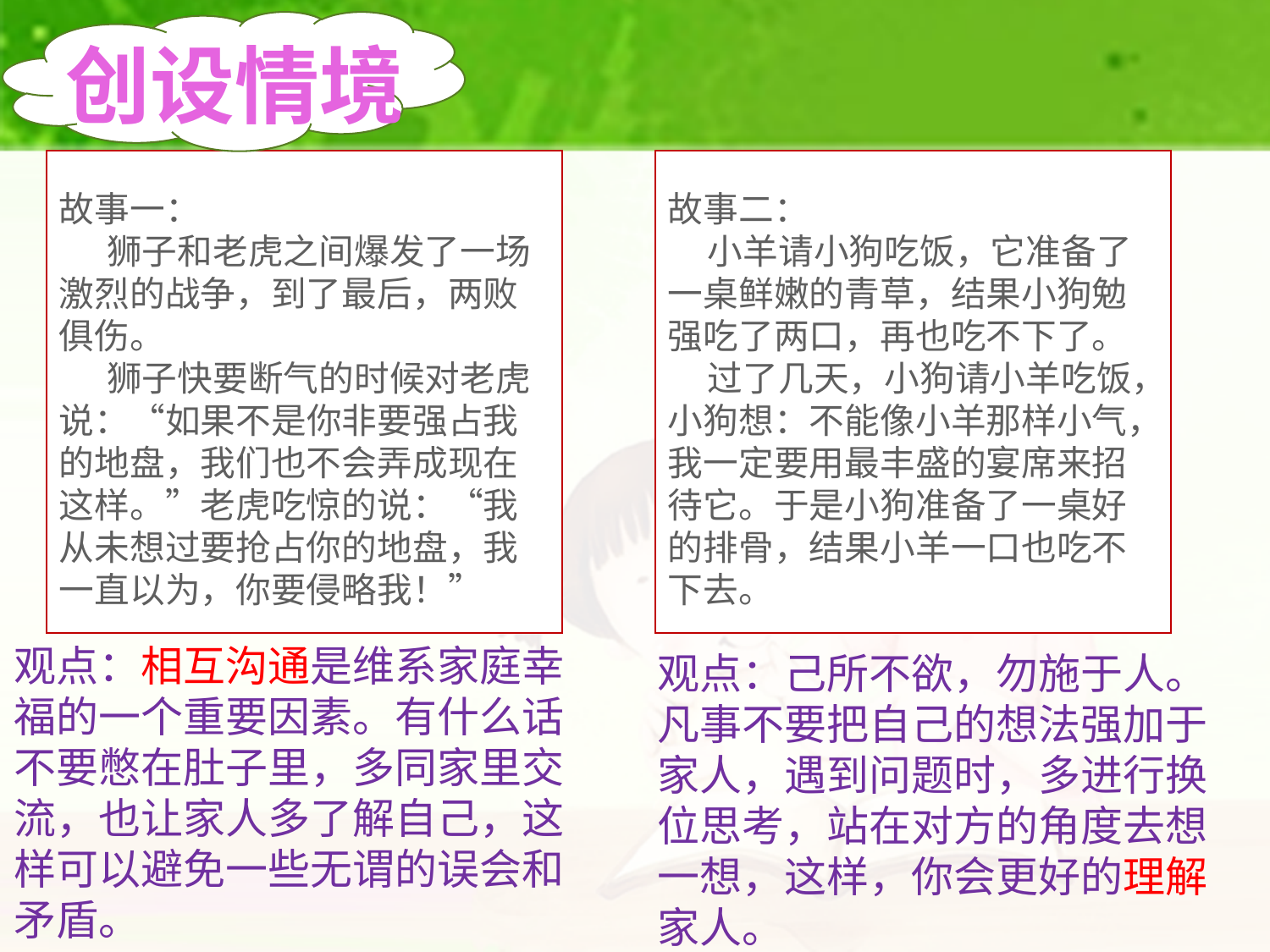

创设情境

故事二：
    小羊请小狗吃饭，它准备了一桌鲜嫩的青草，结果小狗勉强吃了两口，再也吃不下了。
    过了几天，小狗请小羊吃饭，小狗想：不能像小羊那样小气，我一定要用最丰盛的宴席来招待它。于是小狗准备了一桌好的排骨，结果小羊一口也吃不下去。

故事一：
     狮子和老虎之间爆发了一场激烈的战争，到了最后，两败俱伤。
     狮子快要断气的时候对老虎说：“如果不是你非要强占我的地盘，我们也不会弄成现在这样。”老虎吃惊的说：“我从未想过要抢占你的地盘，我一直以为，你要侵略我！”

观点：相互沟通是维系家庭幸福的一个重要因素。有什么话不要憋在肚子里，多同家里交流，也让家人多了解自己，这样可以避免一些无谓的误会和矛盾。
观点：己所不欲，勿施于人。凡事不要把自己的想法强加于家人，遇到问题时，多进行换位思考，站在对方的角度去想一想，这样，你会更好的理解家人。